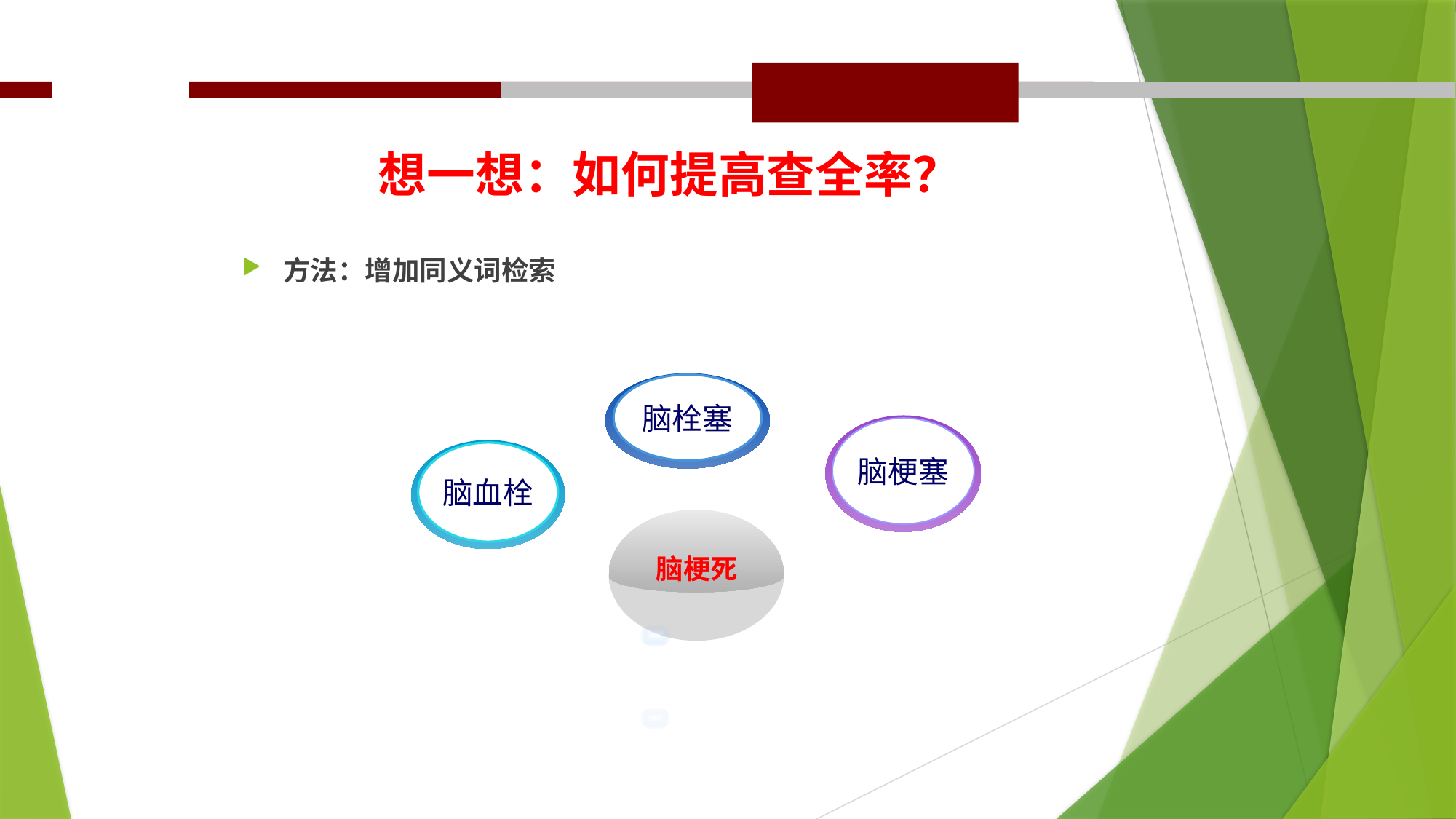

# 想一想：如何提高查全率？
方法：增加同义词检索

脑栓塞

脑梗塞

脑梗死

脑血栓